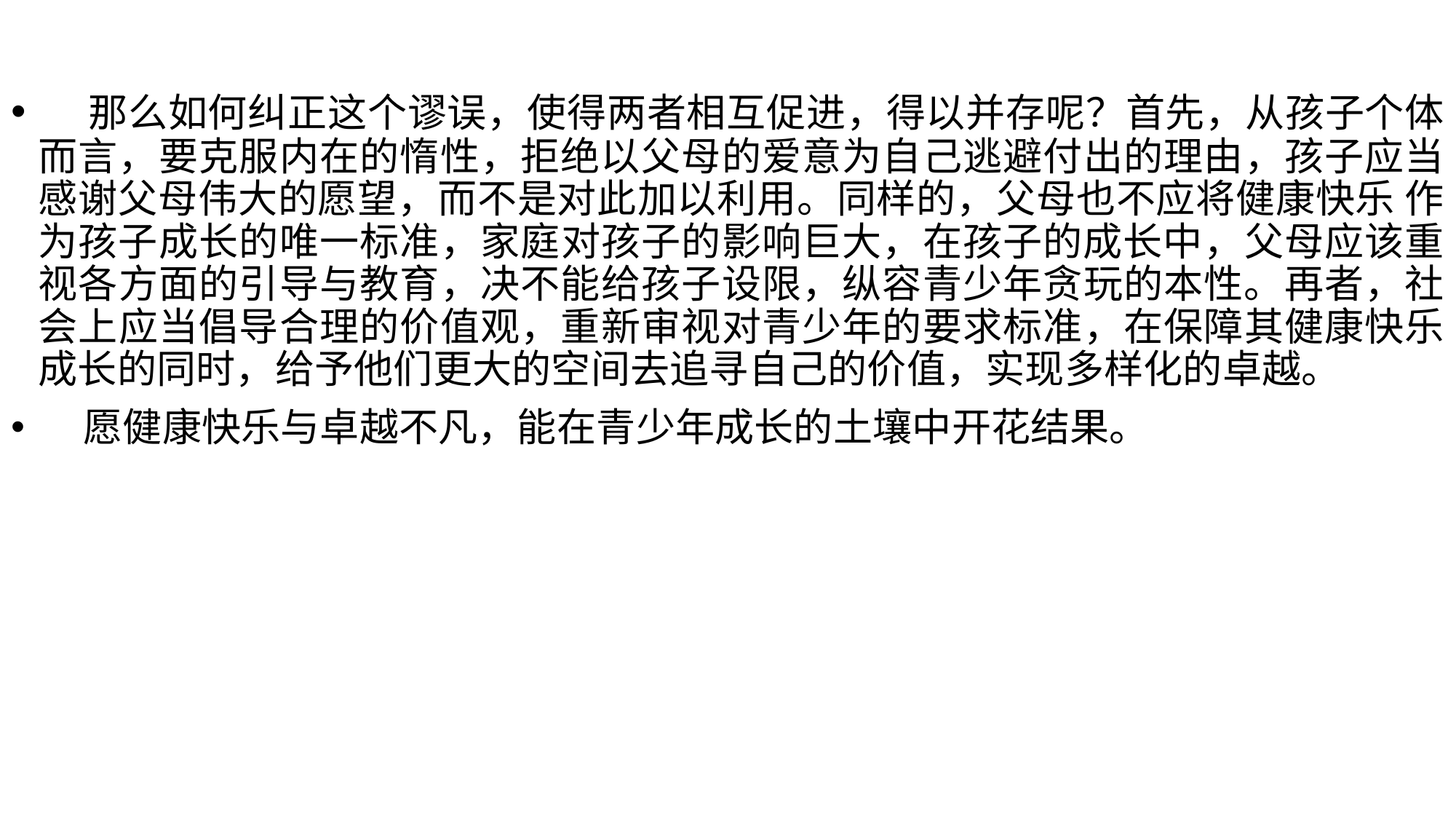

那么如何纠正这个谬误，使得两者相互促进，得以并存呢？首先，从孩子个体而言，要克服内在的惰性，拒绝以父母的爱意为自己逃避付出的理由，孩子应当感谢父母伟大的愿望，而不是对此加以利用。同样的，父母也不应将健康快乐 作为孩子成长的唯一标准，家庭对孩子的影响巨大，在孩子的成长中，父母应该重视各方面的引导与教育，决不能给孩子设限，纵容青少年贪玩的本性。再者，社会上应当倡导合理的价值观，重新审视对青少年的要求标准，在保障其健康快乐成长的同时，给予他们更大的空间去追寻自己的价值，实现多样化的卓越。
    愿健康快乐与卓越不凡，能在青少年成长的土壤中开花结果。